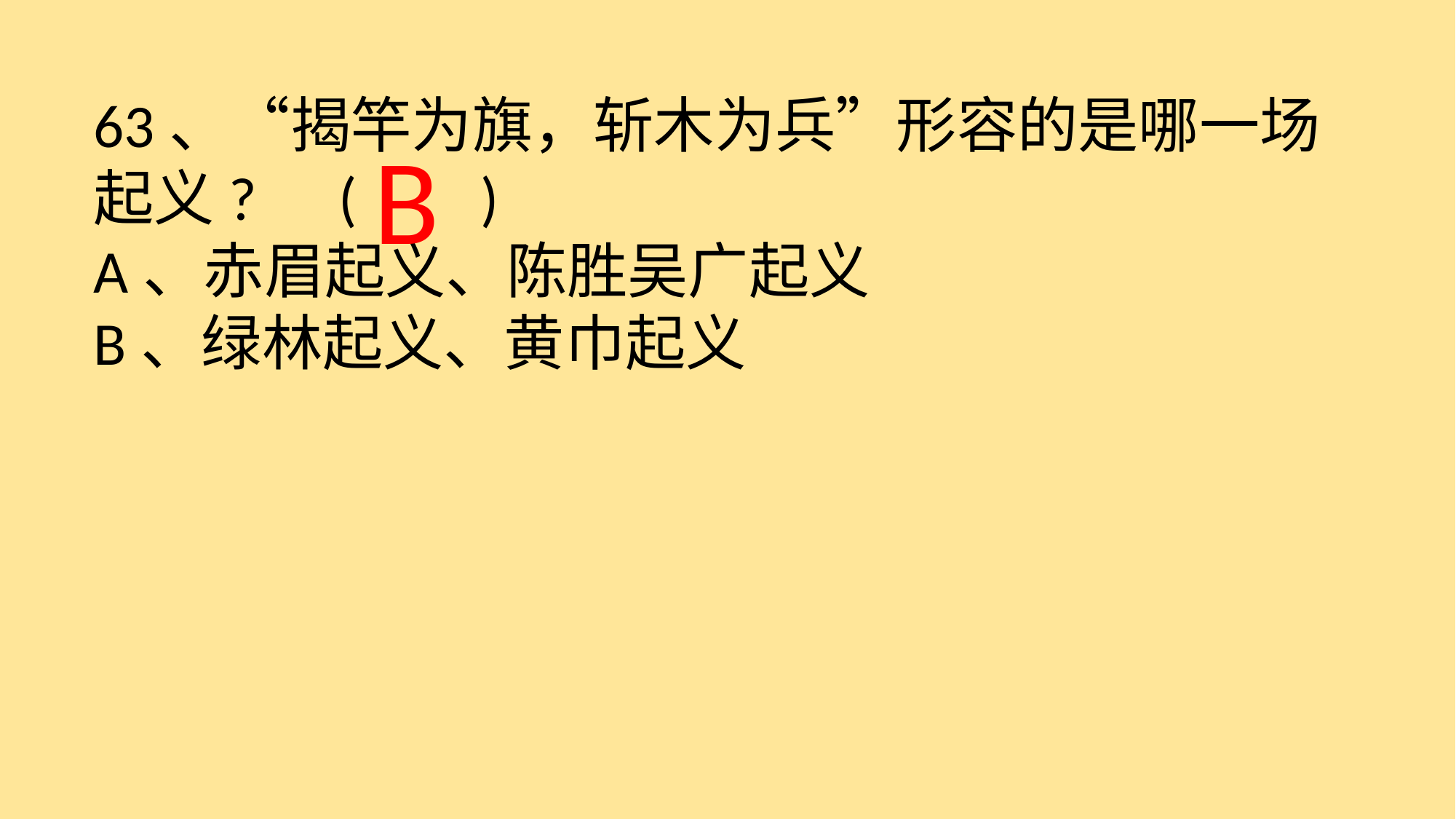

63、“揭竿为旗，斩木为兵”形容的是哪一场起义?      (         )
A、赤眉起义、陈胜吴广起义
B、绿林起义、黄巾起义
  B